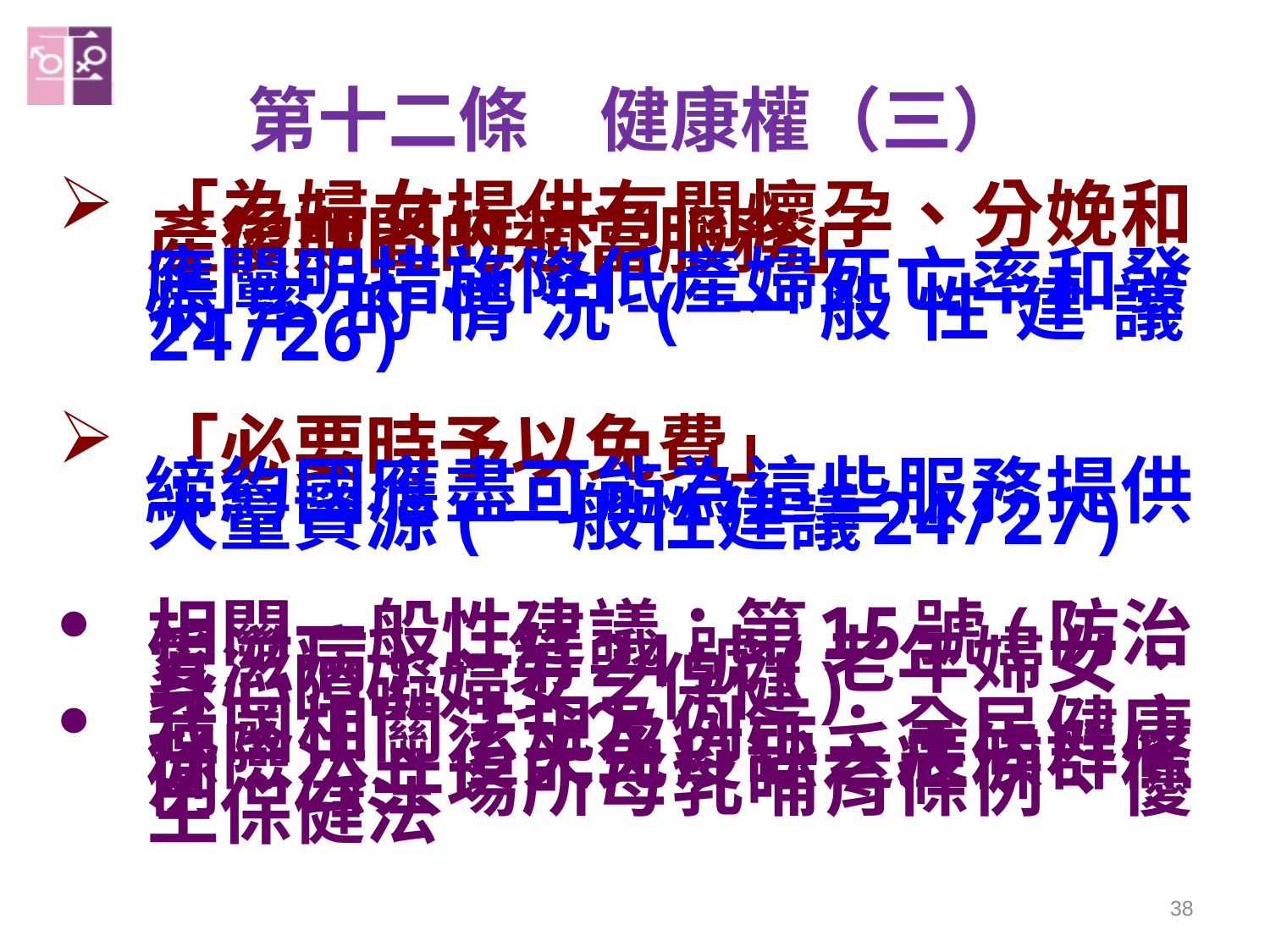

# 第十二條　健康權（三）
「為婦女提供有關懷孕、分娩和產後期間的適當服務」
    應闡明措施降低產婦死亡率和發病率的情況(一般性建議24/26)

「必要時予以免費」
    締約國應盡可能為這些服務提供大量資源(一般性建議24/27)

相關一般性建議：第15號(防治愛滋病)、第24號(老年婦女、身心障礙婦女之保健)
我國相關法規及例示：全民健康保險法、後天免疫缺乏症候群條例、公共場所母乳哺育條例、優生保健法

38